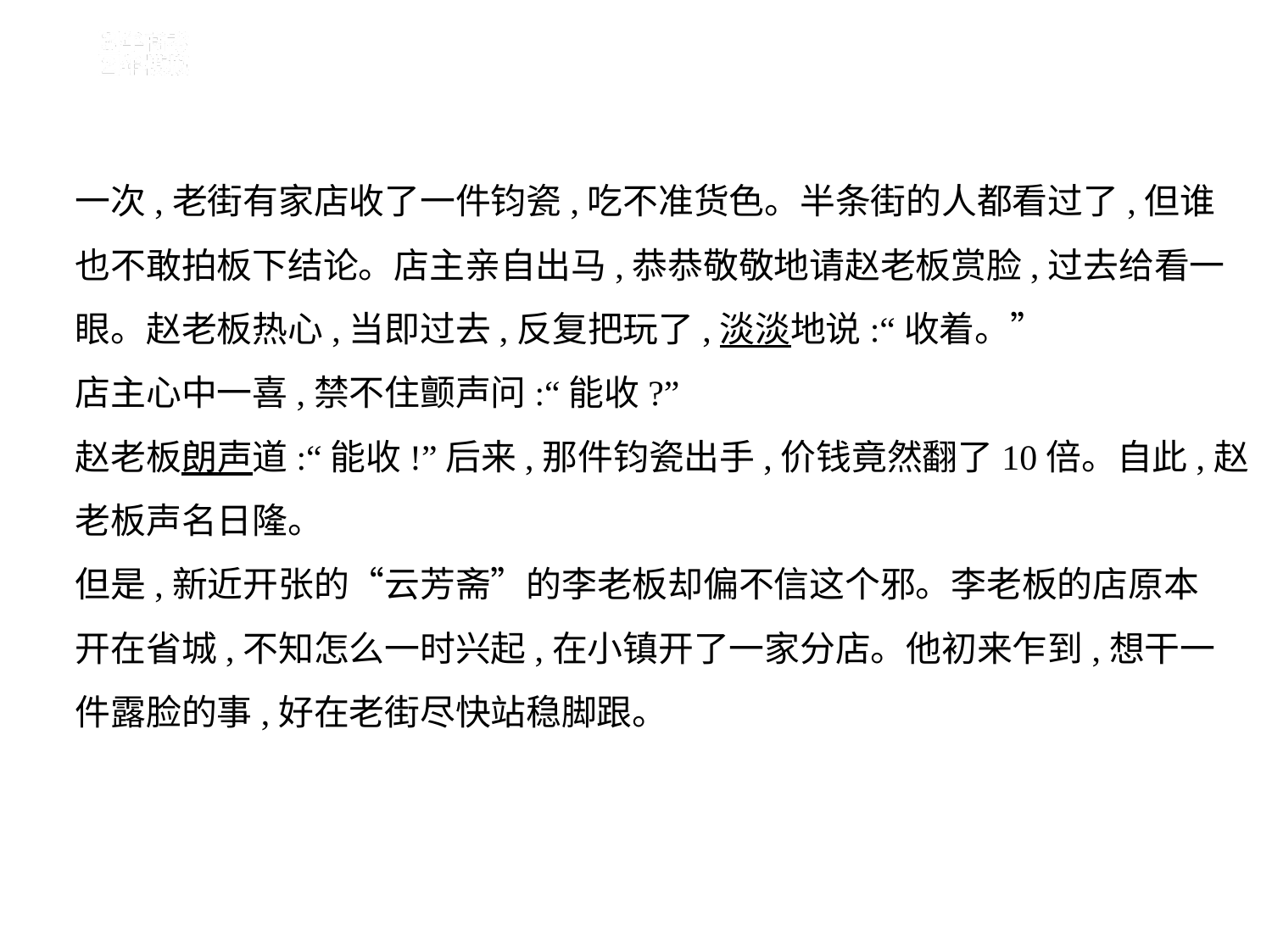

一次,老街有家店收了一件钧瓷,吃不准货色。半条街的人都看过了,但谁
也不敢拍板下结论。店主亲自出马,恭恭敬敬地请赵老板赏脸,过去给看一
眼。赵老板热心,当即过去,反复把玩了,淡淡地说:“收着。”
店主心中一喜,禁不住颤声问:“能收?”
赵老板朗声道:“能收!”后来,那件钧瓷出手,价钱竟然翻了10倍。自此,赵
老板声名日隆。
但是,新近开张的“云芳斋”的李老板却偏不信这个邪。李老板的店原本
开在省城,不知怎么一时兴起,在小镇开了一家分店。他初来乍到,想干一
件露脸的事,好在老街尽快站稳脚跟。